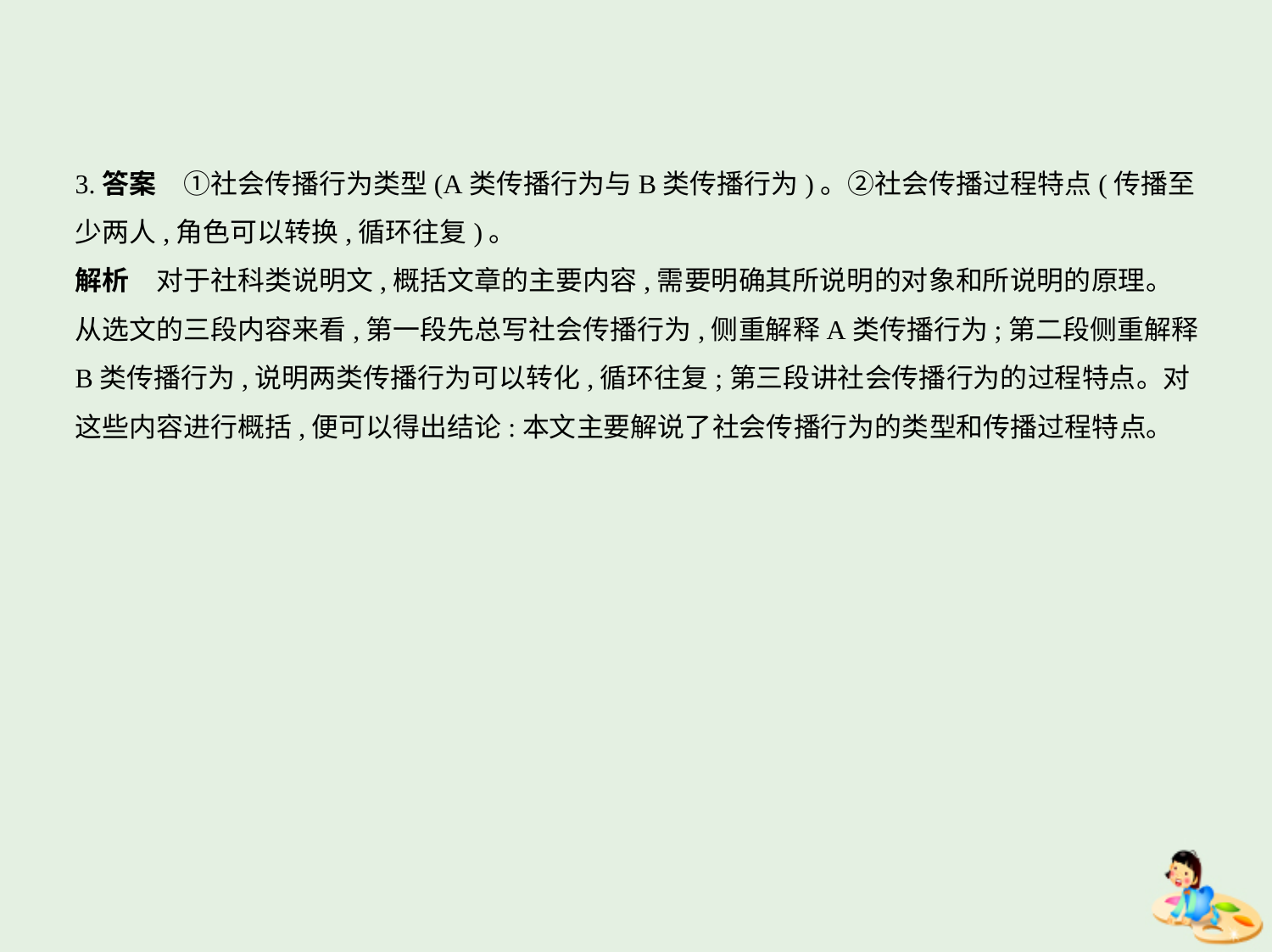

3.答案　①社会传播行为类型(A类传播行为与B类传播行为)。②社会传播过程特点(传播至
少两人,角色可以转换,循环往复)。
解析　对于社科类说明文,概括文章的主要内容,需要明确其所说明的对象和所说明的原理。
从选文的三段内容来看,第一段先总写社会传播行为,侧重解释A类传播行为;第二段侧重解释
B类传播行为,说明两类传播行为可以转化,循环往复;第三段讲社会传播行为的过程特点。对
这些内容进行概括,便可以得出结论:本文主要解说了社会传播行为的类型和传播过程特点。